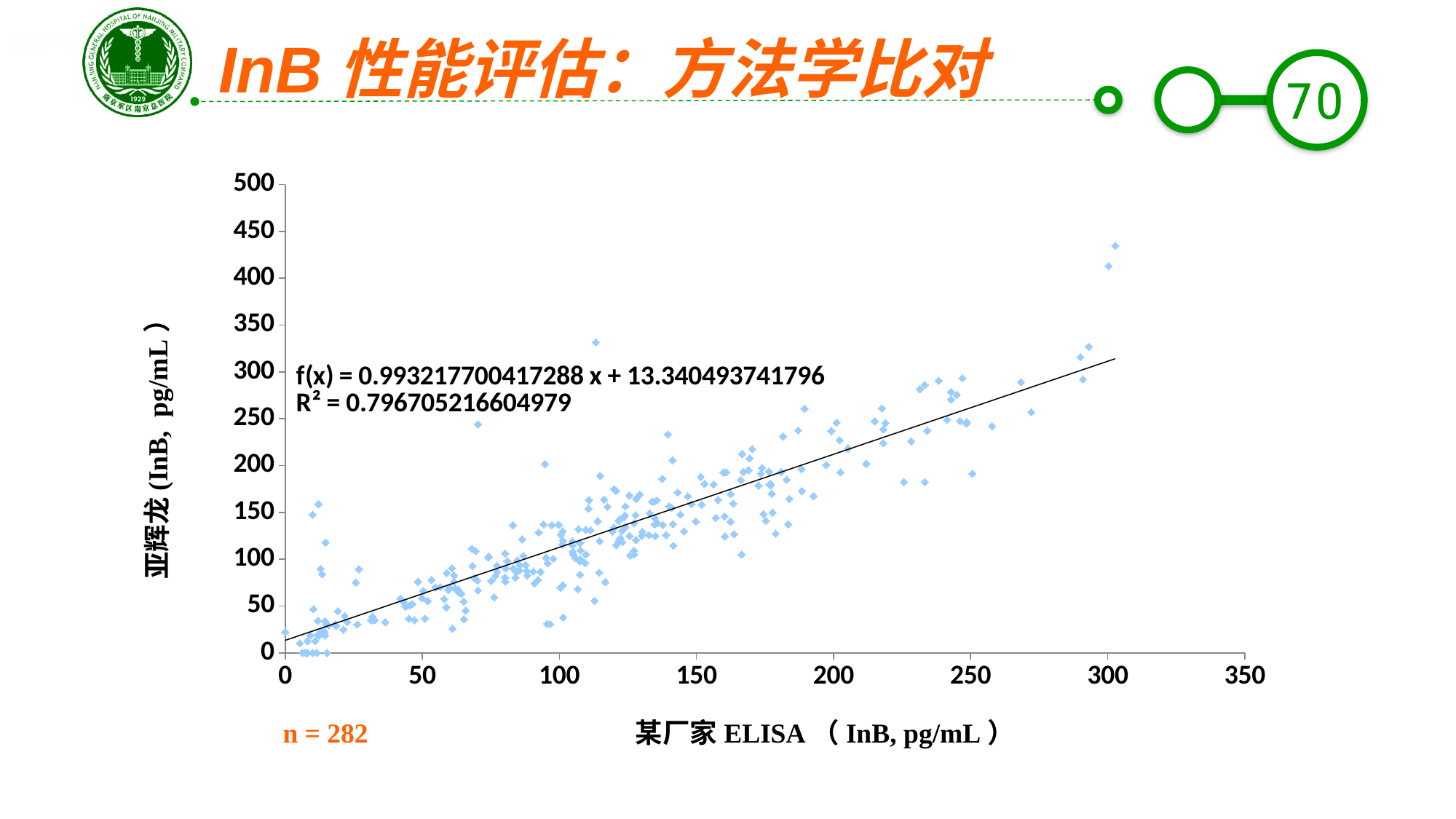

InB性能评估：方法学比对

### Chart

| Category |  |
|---|---|
亚辉龙(InB,  pg/mL）
n = 282
某厂家ELISA（InB, pg/mL）